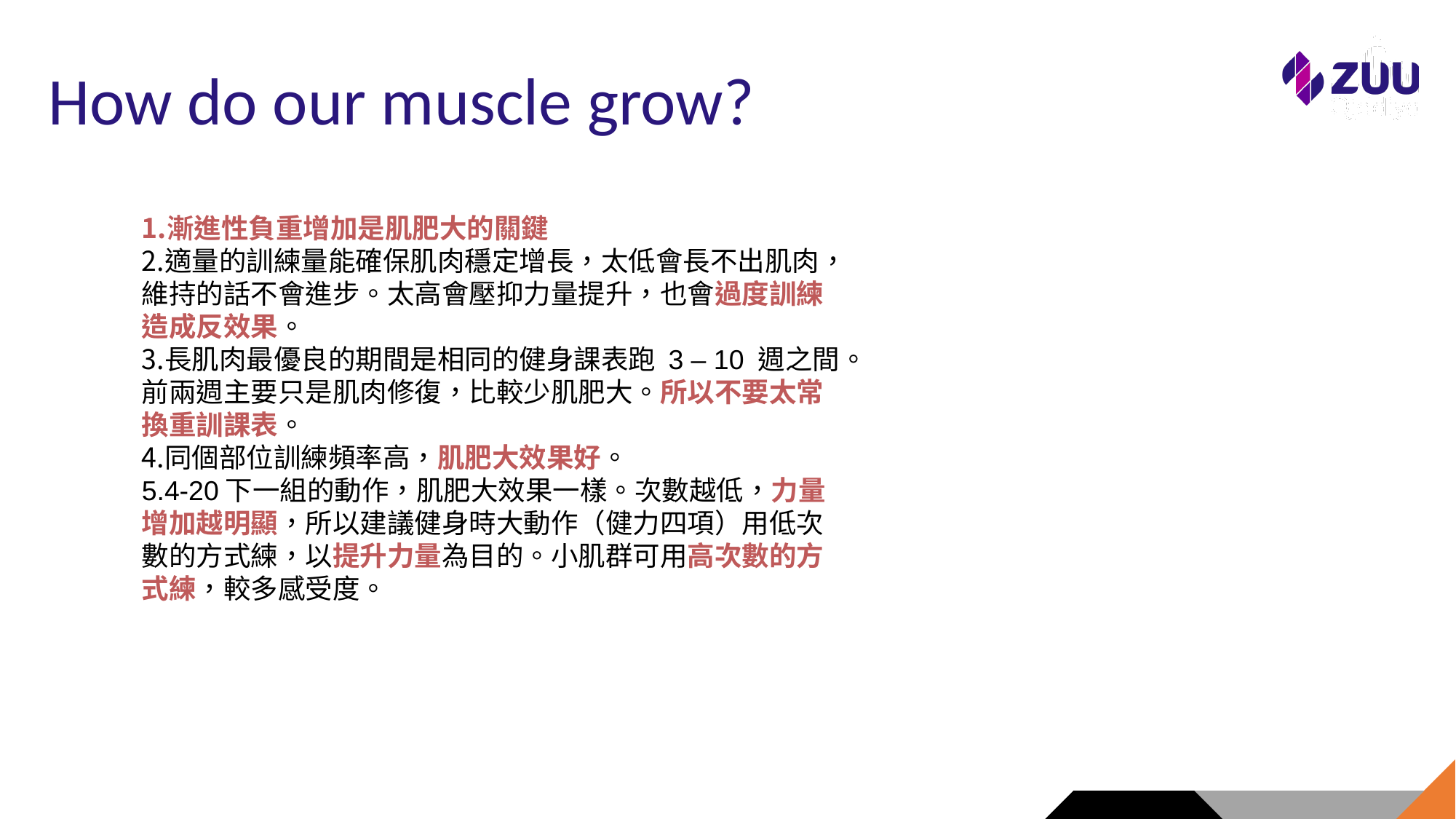

# How do our muscle grow?

漸進性負重增加是肌肥大的關鍵
適量的訓練量能確保肌肉穩定增長，太低會長不出肌肉，維持的話不會進步。太高會壓抑力量提升，也會過度訓練造成反效果。
長肌肉最優良的期間是相同的健身課表跑 3 – 10 週之間。前兩週主要只是肌肉修復，比較少肌肥大。所以不要太常換重訓課表。
同個部位訓練頻率高，肌肥大效果好。
4-20下一組的動作，肌肥大效果一樣。次數越低，力量增加越明顯，所以建議健身時大動作（健力四項）用低次數的方式練，以提升力量為目的。小肌群可用高次數的方式練，較多感受度。
7